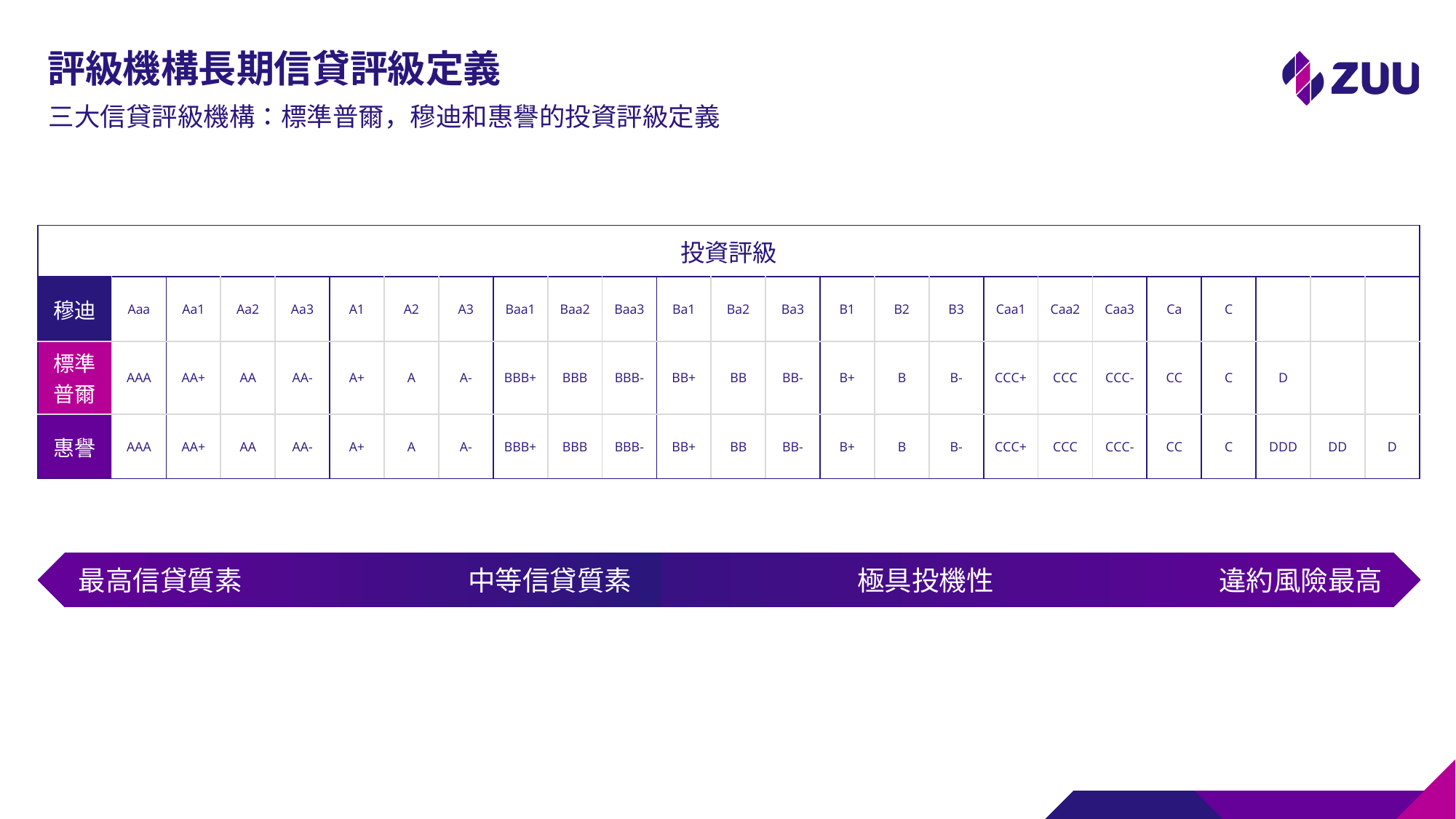

# 評級機構長期信貸評級定義
三大信貸評級機構：標準普爾，穆迪和惠譽的投資評級定義
| 投資評級 | 投資評級 |  |  |  |  |  |  |  |  |  |  |  |  |  |  |  |  |  |  |  |  |  |  |  |
| --- | --- | --- | --- | --- | --- | --- | --- | --- | --- | --- | --- | --- | --- | --- | --- | --- | --- | --- | --- | --- | --- | --- | --- | --- |
| 穆迪 | Aaa | Aa1 | Aa2 | Aa3 | A1 | A2 | A3 | Baa1 | Baa2 | Baa3 | Ba1 | Ba2 | Ba3 | B1 | B2 | B3 | Caa1 | Caa2 | Caa3 | Ca | C |  |  |  |
| 標準 普爾 | AAA | AA+ | AA | AA- | A+ | A | A- | BBB+ | BBB | BBB- | BB+ | BB | BB- | B+ | B | B- | CCC+ | CCC | CCC- | CC | C | D |  |  |
| 惠譽 | AAA | AA+ | AA | AA- | A+ | A | A- | BBB+ | BBB | BBB- | BB+ | BB | BB- | B+ | B | B- | CCC+ | CCC | CCC- | CC | C | DDD | DD | D |

最高信貸質素
中等信貸質素
極具投機性
違約風險最高
4